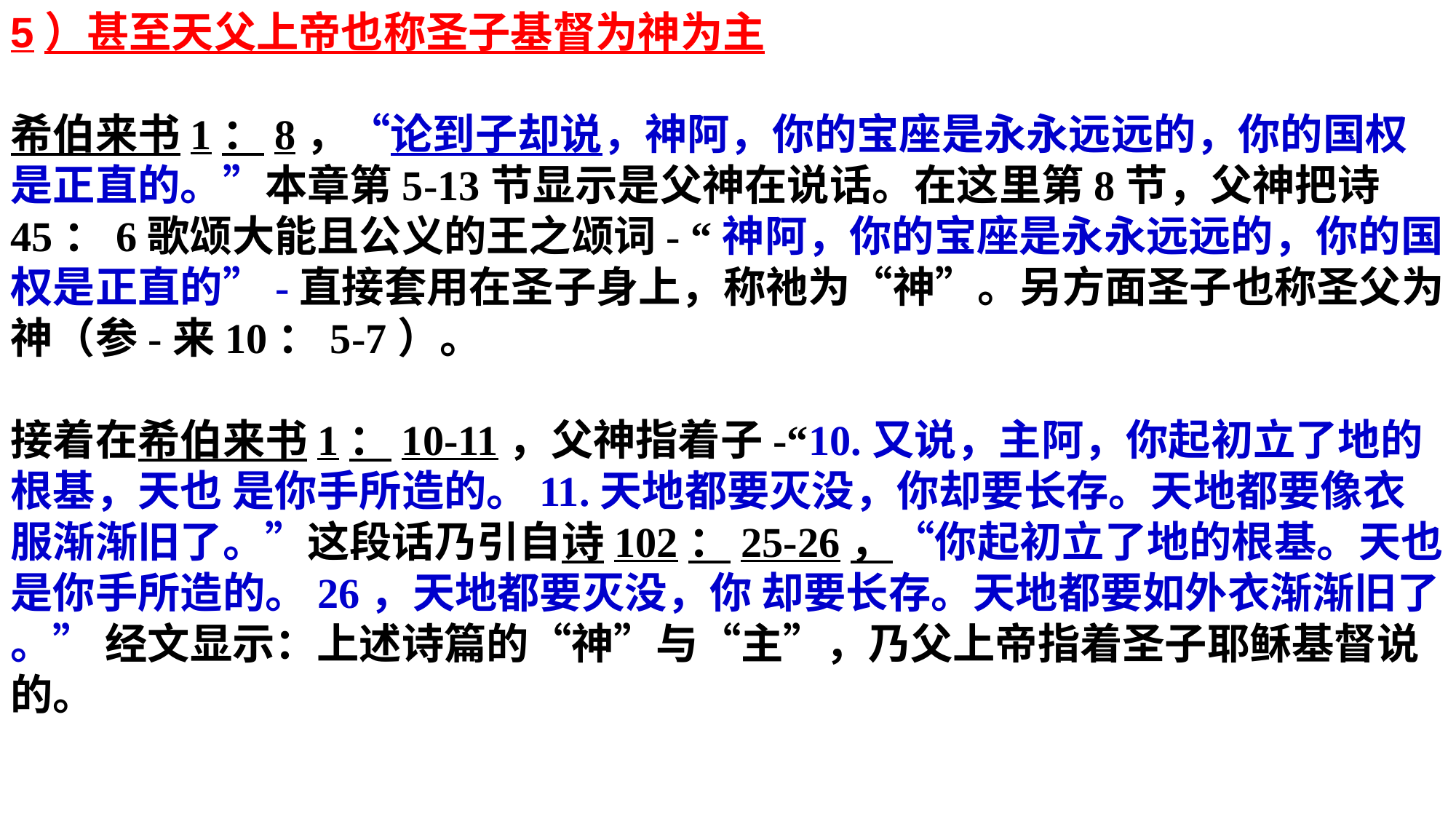

5）甚至天父上帝也称圣子基督为神为主

希伯来书1：8，“论到子却说，神阿，你的宝座是永永远远的，你的国权是正直的。”本章第5-13节显示是父神在说话。在这里第8节，父神把诗45：6歌颂大能且公义的王之颂词- “神阿，你的宝座是永永远远的，你的国权是正直的”-直接套用在圣子身上，称祂为“神”。另方面圣子也称圣父为神（参-来10：5-7）。

接着在希伯来书1：10-11，父神指着子-“10.又说，主阿，你起初立了地的根基，天也 是你手所造的。11.天地都要灭没，你却要长存。天地都要像衣服渐渐旧了。”这段话乃引自诗102：25-26，“你起初立了地的根基。天也是你手所造的。26，天地都要灭没，你 却要长存。天地都要如外衣渐渐旧了 。” 经文显示：上述诗篇的“神”与“主”，乃父上帝指着圣子耶稣基督说的。